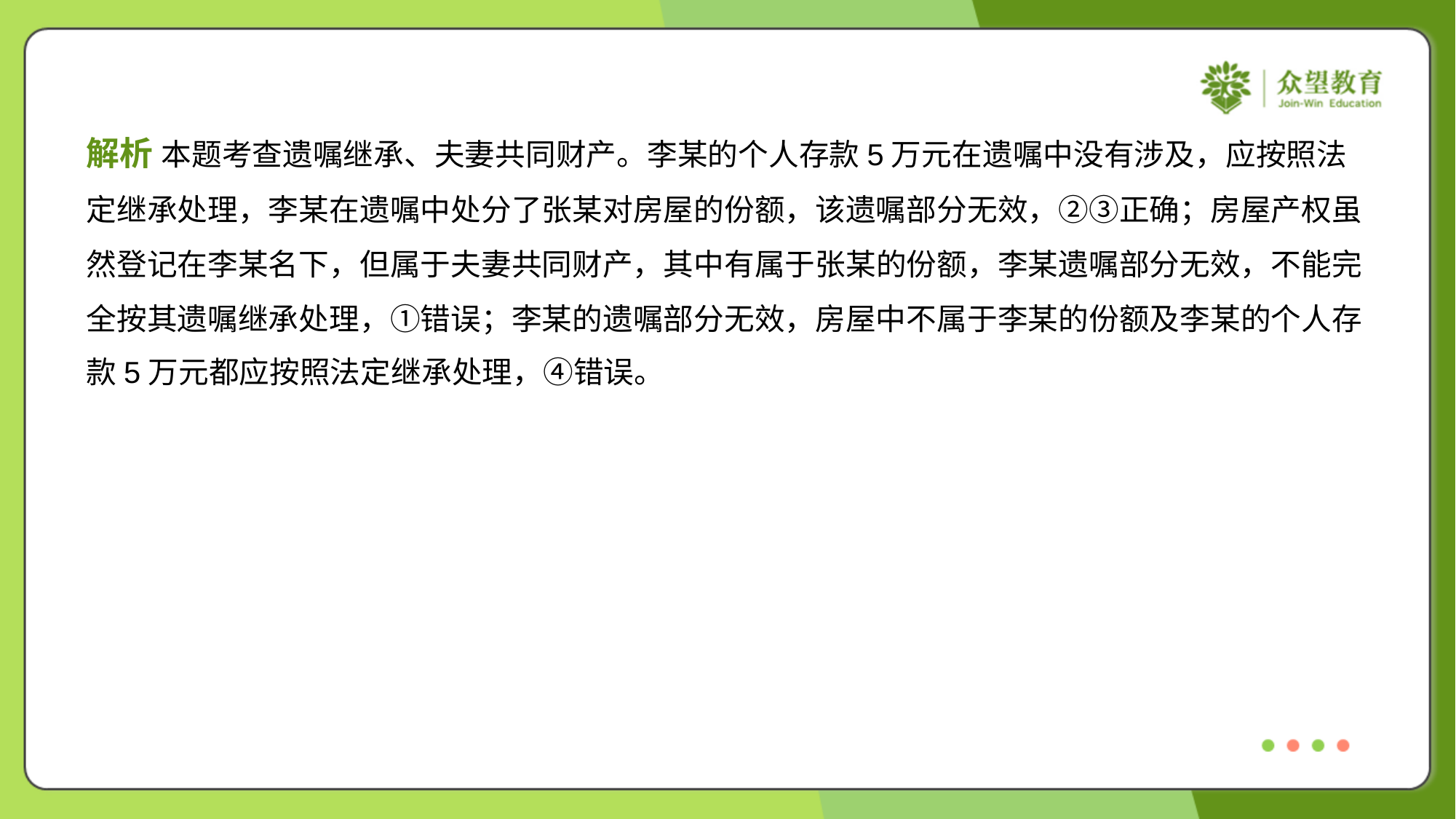

解析 本题考查遗嘱继承、夫妻共同财产。李某的个人存款5万元在遗嘱中没有涉及，应按照法
定继承处理，李某在遗嘱中处分了张某对房屋的份额，该遗嘱部分无效，②③正确；房屋产权虽
然登记在李某名下，但属于夫妻共同财产，其中有属于张某的份额，李某遗嘱部分无效，不能完
全按其遗嘱继承处理，①错误；李某的遗嘱部分无效，房屋中不属于李某的份额及李某的个人存
款5万元都应按照法定继承处理，④错误。